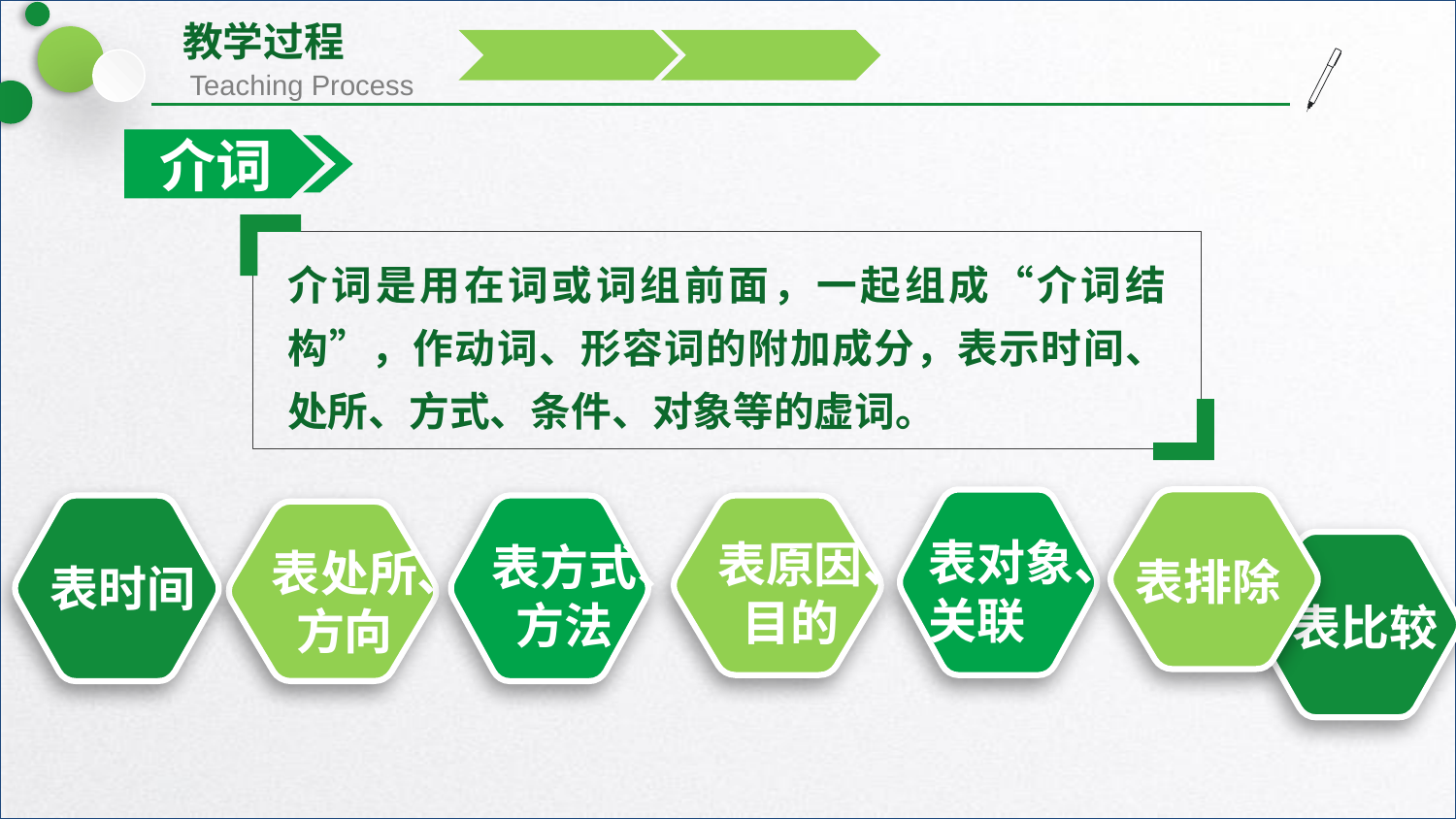

介词

介词是用在词或词组前面，一起组成“介词结构”，作动词、形容词的附加成分，表示时间、处所、方式、条件、对象等的虚词。

表对象、关联

表原因、目的
表方式、
方法
表处所、方向
表排除
表时间
表比较